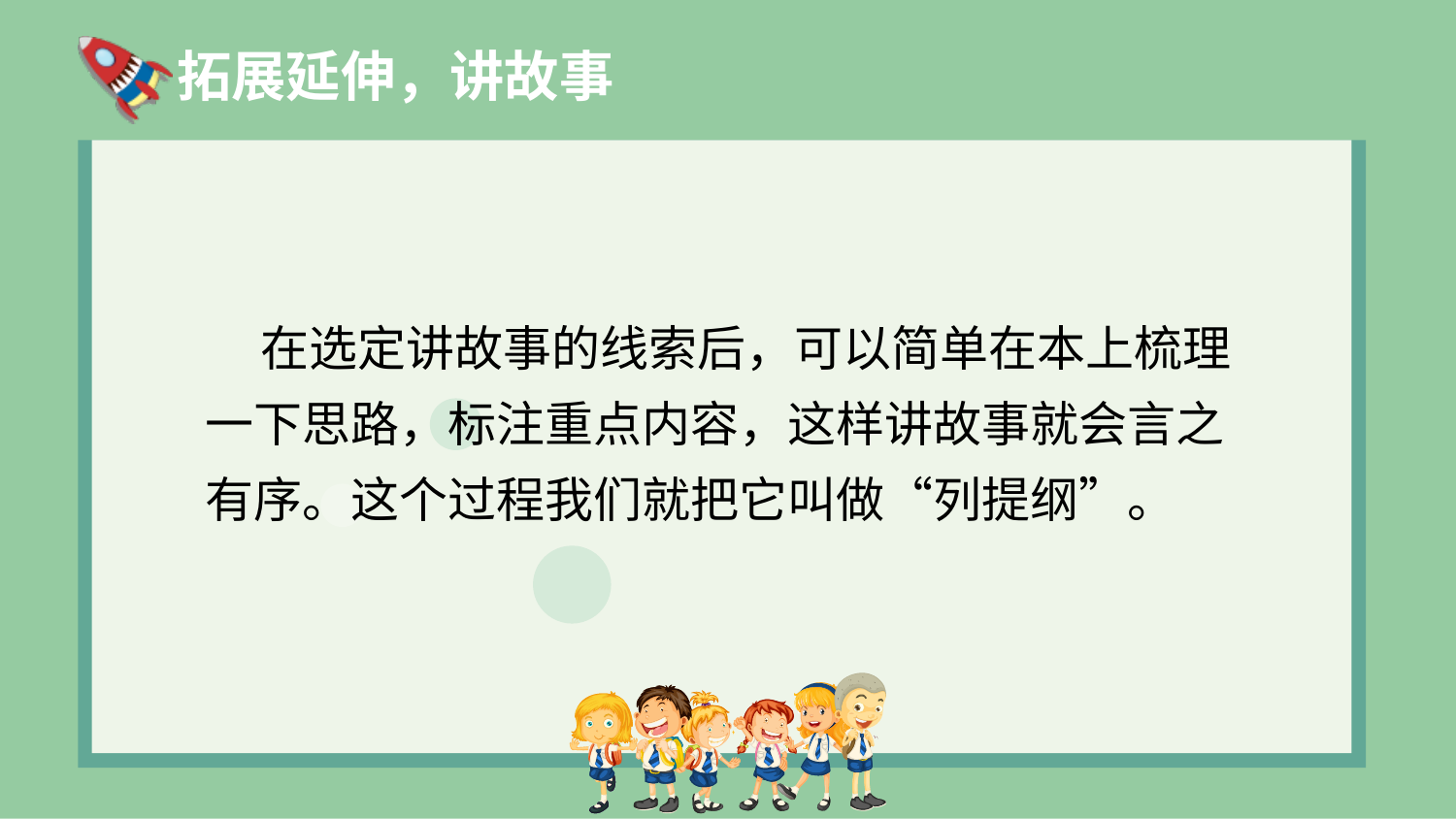

拓展延伸，讲故事
    在选定讲故事的线索后，可以简单在本上梳理一下思路，标注重点内容，这样讲故事就会言之有序。这个过程我们就把它叫做“列提纲”。